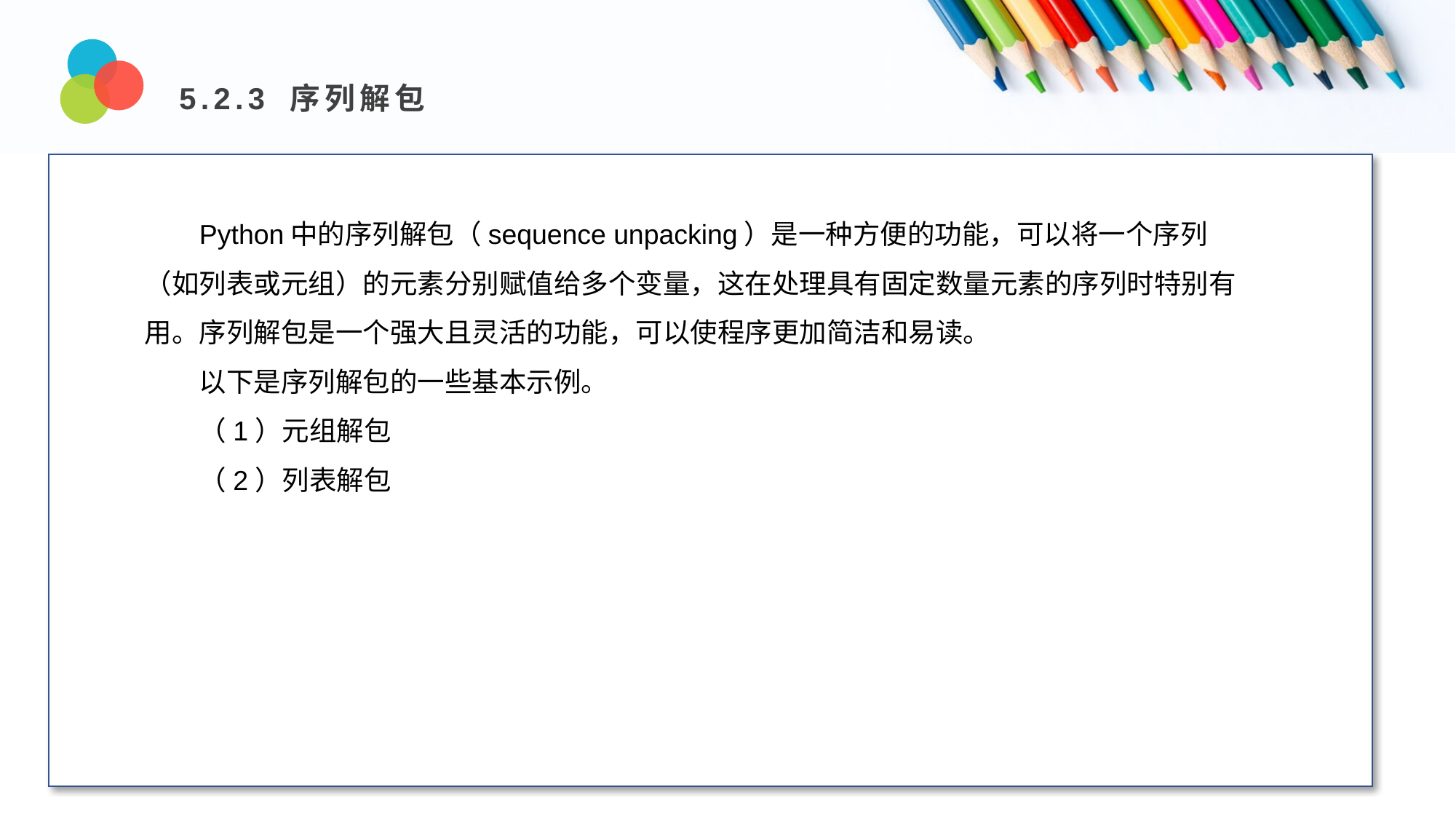

5.2.3 序列解包
Design and Production
Python中的序列解包（sequence unpacking）是一种方便的功能，可以将一个序列（如列表或元组）的元素分别赋值给多个变量，这在处理具有固定数量元素的序列时特别有用。序列解包是一个强大且灵活的功能，可以使程序更加简洁和易读。
以下是序列解包的一些基本示例。
（1）元组解包
（2）列表解包